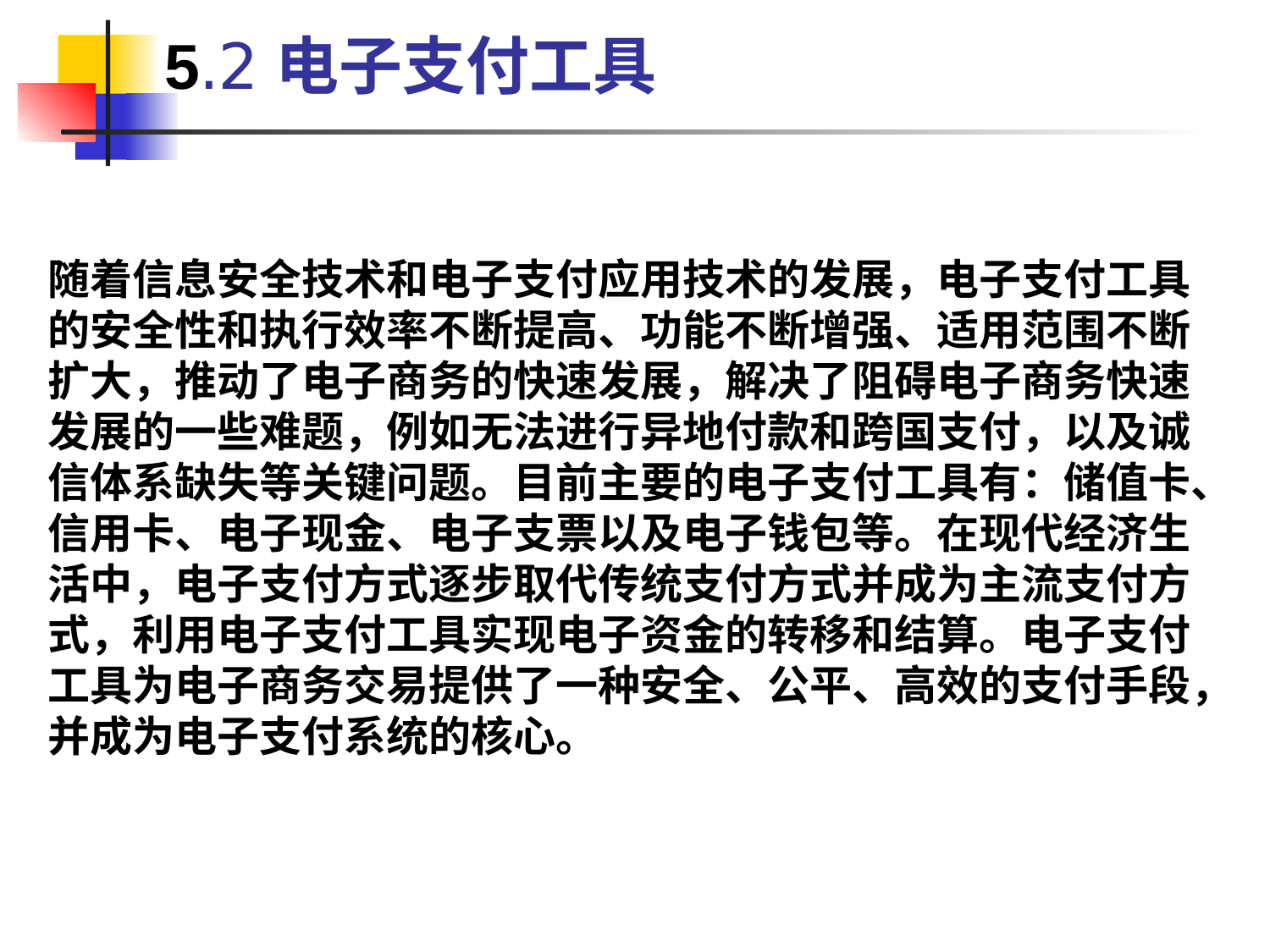

5.2电子支付工具

随着信息安全技术和电子支付应用技术的发展，电子支付工具的安全性和执行效率不断提高、功能不断增强、适用范围不断扩大，推动了电子商务的快速发展，解决了阻碍电子商务快速发展的一些难题，例如无法进行异地付款和跨国支付，以及诚信体系缺失等关键问题。目前主要的电子支付工具有：储值卡、信用卡、电子现金、电子支票以及电子钱包等。在现代经济生活中，电子支付方式逐步取代传统支付方式并成为主流支付方式，利用电子支付工具实现电子资金的转移和结算。电子支付工具为电子商务交易提供了一种安全、公平、高效的支付手段，并成为电子支付系统的核心。